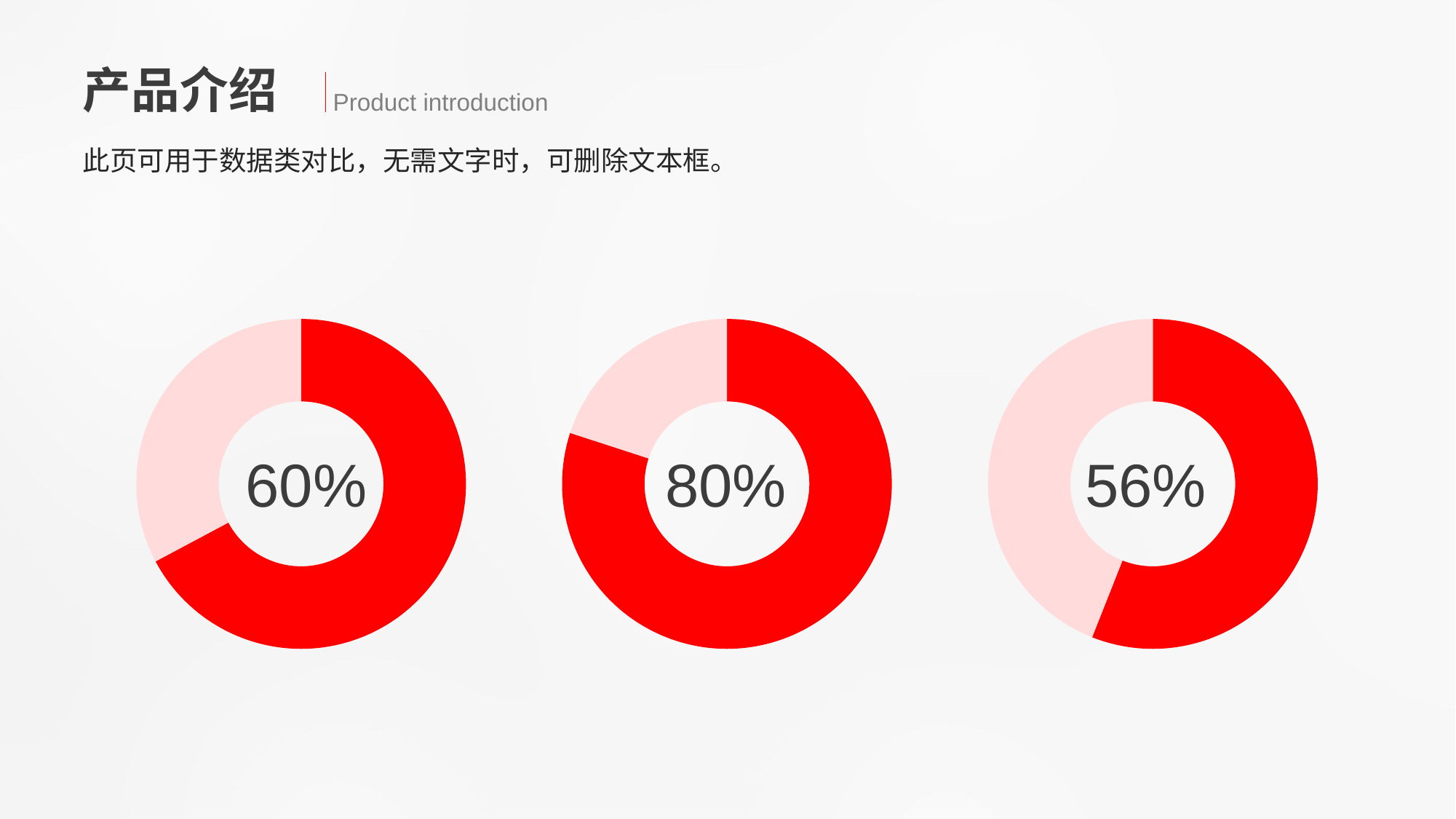

产品介绍

Product introduction
此页可用于数据类对比，无需文字时，可删除文本框。

### Chart

| Category | 销售额 |
|---|---|
| 第一季度 | 56.0 |
| 第二季度 | 44.0 |

### Chart

| Category | 销售额 |
|---|---|
| 第一季度 | 8.0 |
| 第二季度 | 2.0 |

### Chart

| Category | 销售额 |
|---|---|
| 第一季度 | 8.2 |
| 第二季度 | 4.0 |
60%
80%
56%